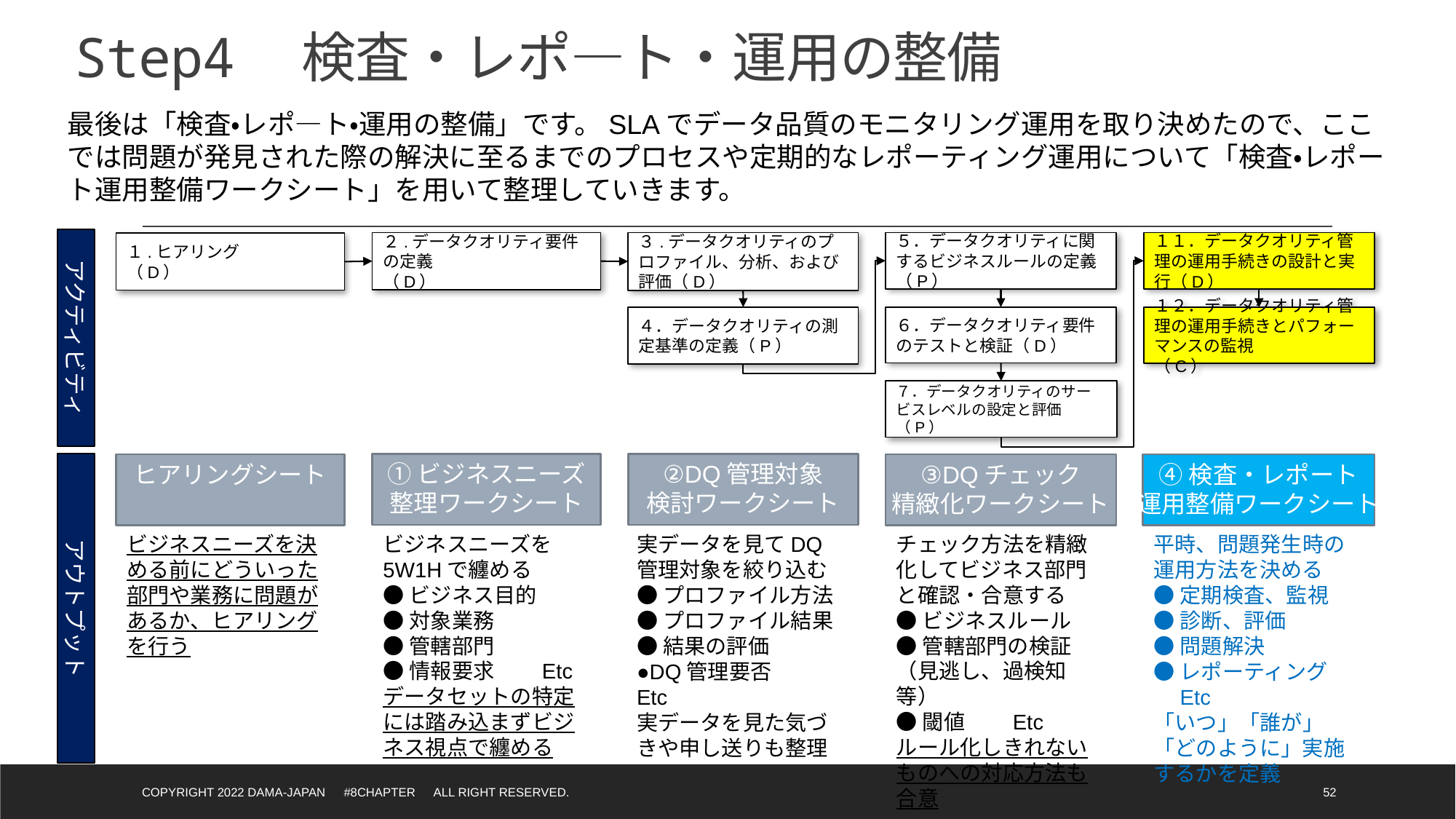

# Step4　検査・レポ―ト・運用の整備
最後は「検査・レポ―ト・運用の整備」です。SLAでデータ品質のモニタリング運用を取り決めたので、ここでは問題が発見された際の解決に至るまでのプロセスや定期的なレポーティング運用について「検査・レポート運用整備ワークシート」を用いて整理していきます。

アクティビティ
３.データクオリティのプロファイル、分析、および評価（D）
１１．データクオリティ管理の運用手続きの設計と実行（D）
２.データクオリティ要件の定義
（D）
５．データクオリティに関するビジネスルールの定義（P）
１.ヒアリング
（D）
４．データクオリティの測定基準の定義（P）
６．データクオリティ要件のテストと検証（D）
１２．データクオリティ管理の運用手続きとパフォーマンスの監視
（C）
７．データクオリティのサービスレベルの設定と評価（P）
アウトプット
①ビジネスニーズ
整理ワークシート
②DQ管理対象
検討ワークシート
ヒアリングシート
③DQチェック
精緻化ワークシート
④検査・レポート
運用整備ワークシート
ビジネスニーズを5W1Hで纏める
●ビジネス目的
●対象業務
●管轄部門
●情報要求　　Etc
データセットの特定には踏み込まずビジネス視点で纏める
チェック方法を精緻化してビジネス部門と確認・合意する
●ビジネスルール
●管轄部門の検証（見逃し、過検知等）
●閾値　　Etc
ルール化しきれないものへの対応方法も合意
実データを見てDQ管理対象を絞り込む
●プロファイル方法
●プロファイル結果
●結果の評価
●DQ管理要否　　Etc
実データを見た気づきや申し送りも整理
平時、問題発生時の運用方法を決める
●定期検査、監視
●診断、評価
●問題解決
●レポーティング　　Etc
「いつ」「誰が」「どのように」実施するかを定義
ビジネスニーズを決める前にどういった部門や業務に問題があるか、ヒアリングを行う
Copyright 2022 DAMA-JAPAN　#8chapter　All right reserved.
52